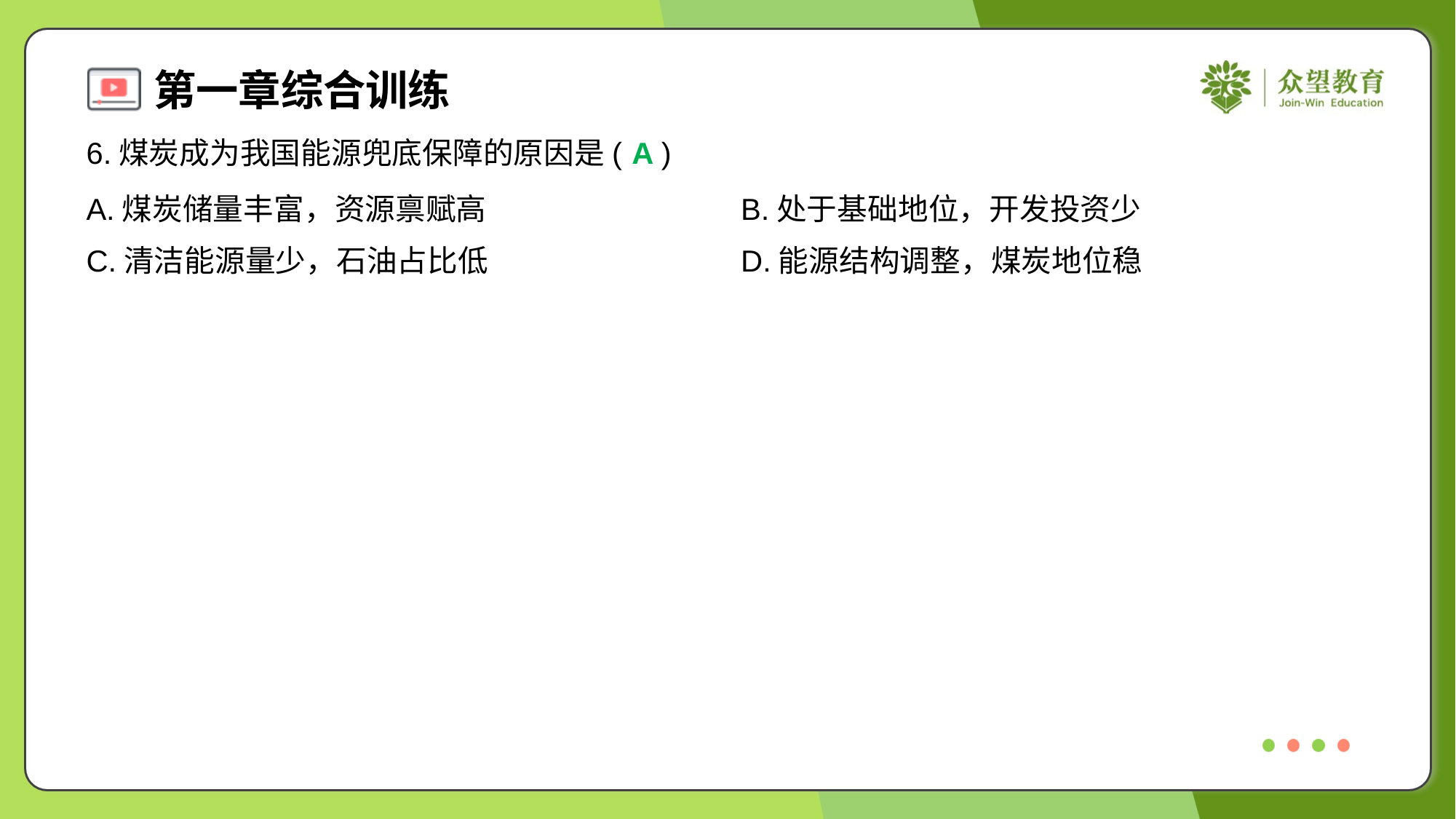

6.煤炭成为我国能源兜底保障的原因是(     )
A
A.煤炭储量丰富，资源禀赋高	B.处于基础地位，开发投资少
C.清洁能源量少，石油占比低	D.能源结构调整，煤炭地位稳